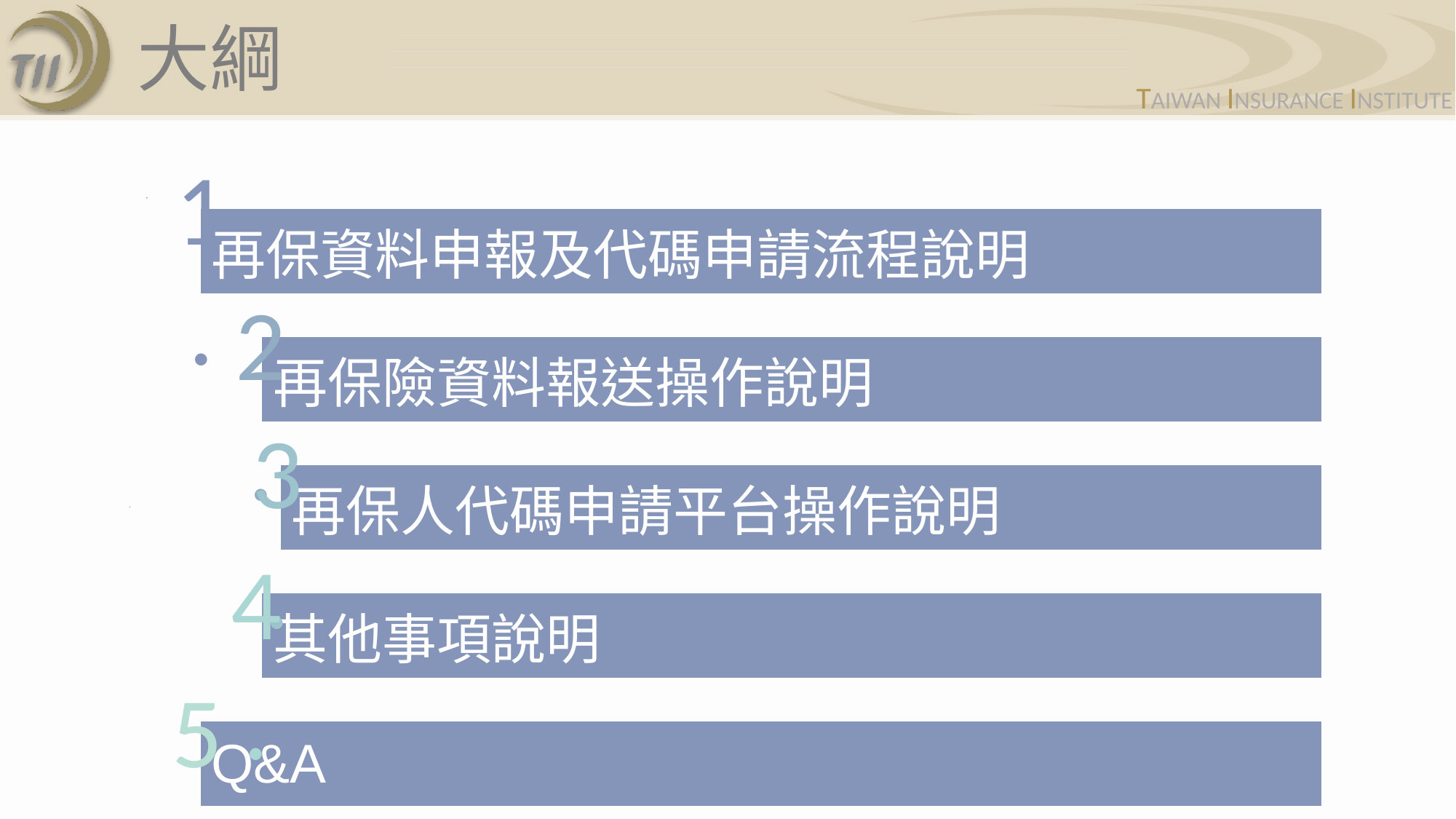

大綱
再保資料申報及代碼申請流程說明
再保險資料報送操作說明
再保人代碼申請平台操作說明
Q&A
其他事項說明
1.
2.
3.
4.
5.